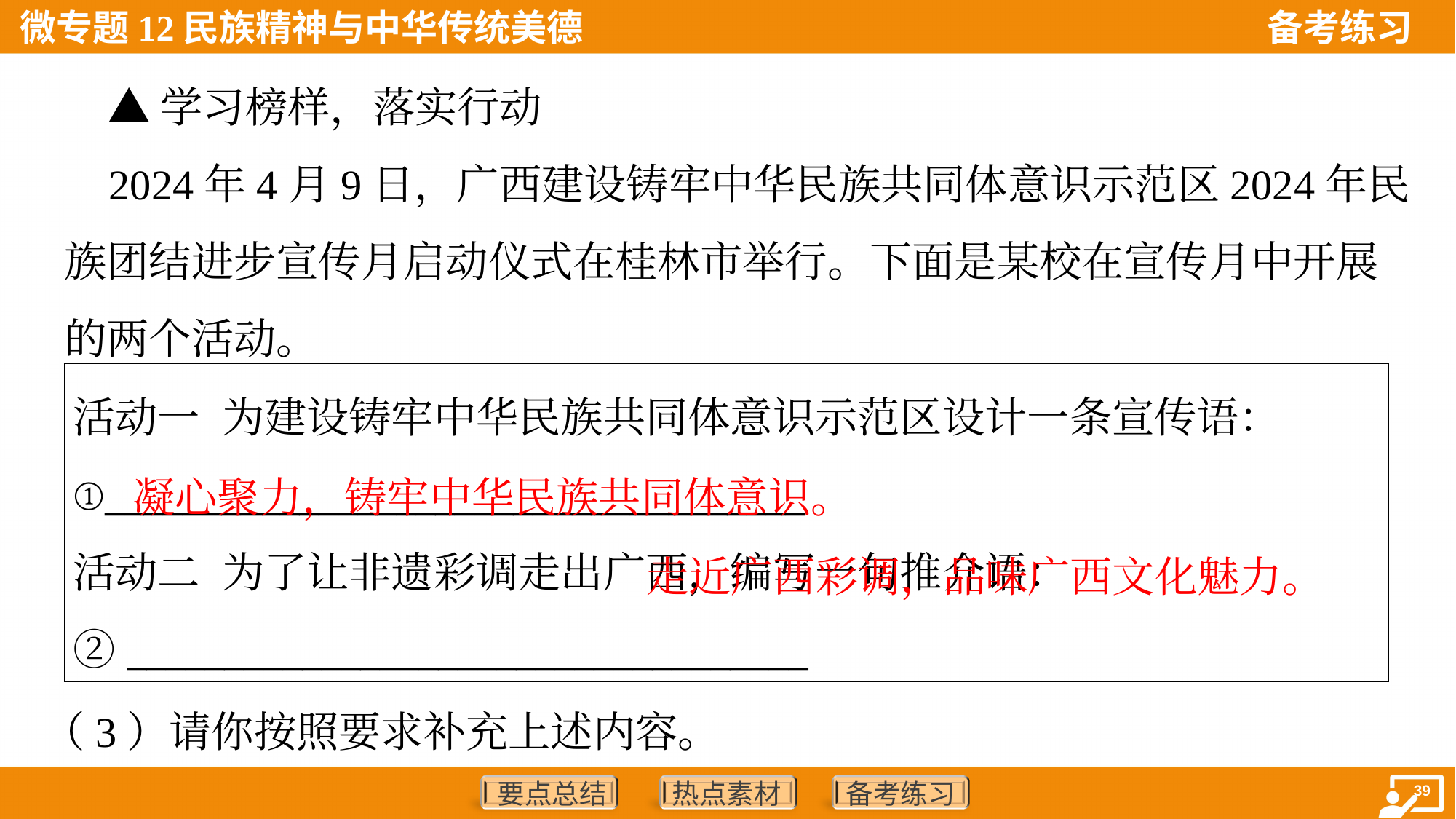

▲学习榜样，落实行动
    2024年4月9日，广西建设铸牢中华民族共同体意识示范区2024年民
族团结进步宣传月启动仪式在桂林市举行。下面是某校在宣传月中开展
的两个活动。
| 活动一 为建设铸牢中华民族共同体意识示范区设计一条宣传语： ①\_\_\_\_\_\_\_\_\_\_\_\_\_\_\_\_\_\_\_\_\_\_\_\_\_\_\_\_\_\_\_\_\_\_\_\_ 活动二 为了让非遗彩调走出广西，编写一句推介语：②\_\_\_\_\_\_\_\_\_\_\_\_\_\_\_\_\_\_\_\_\_\_\_\_\_\_\_\_\_\_\_\_\_\_\_ |
| --- |
凝心聚力，铸牢中华民族共同体意识。
                                                   走近广西彩调，品味广西文化魅力。
（3）请你按照要求补充上述内容。